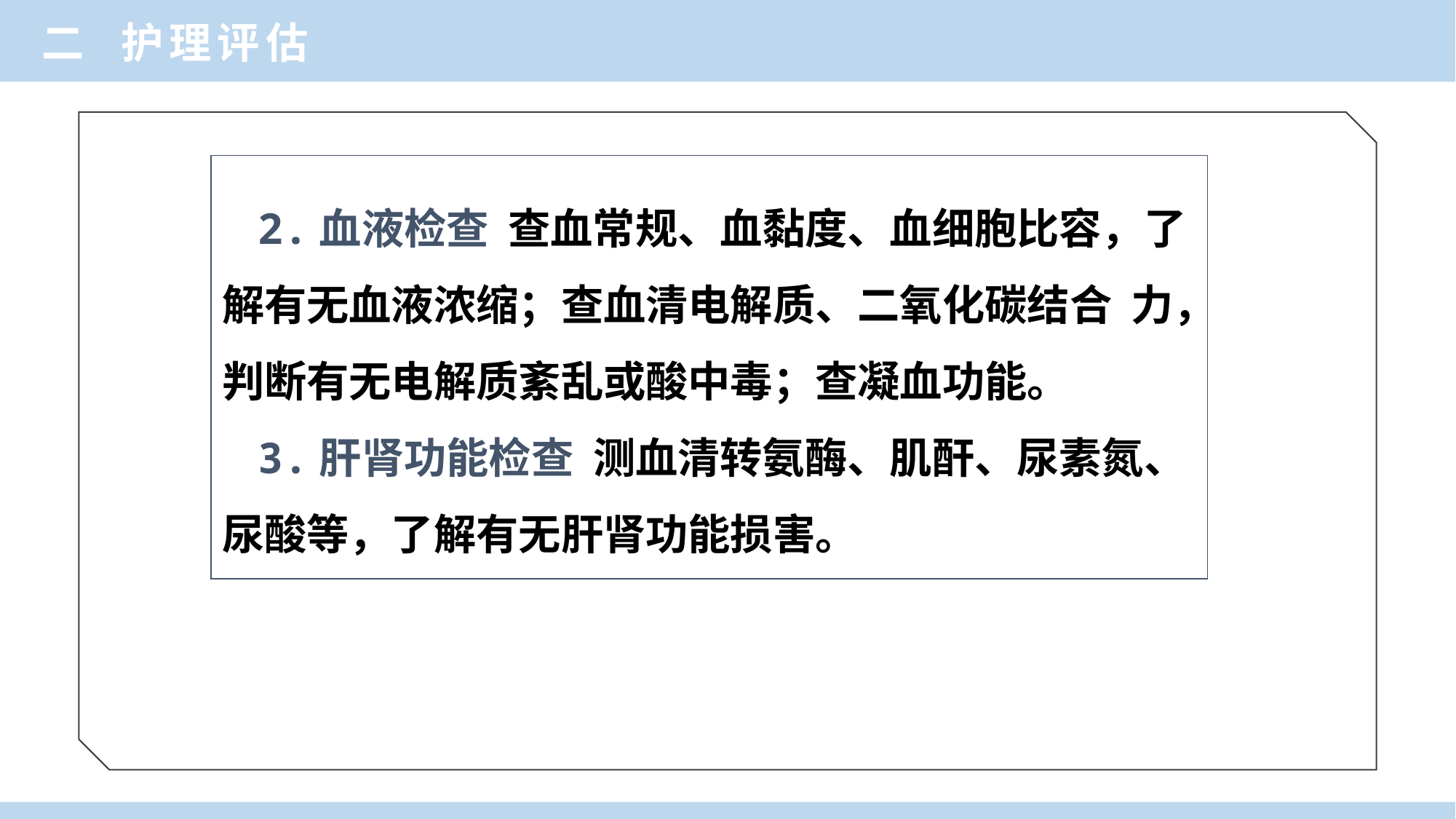

二  护理评估

2.血液检查  查血常规、血黏度、血细胞比容，了解有无血液浓缩；查血清电解质、二氧化碳结合  力，判断有无电解质紊乱或酸中毒；查凝血功能。
3.肝肾功能检查  测血清转氨酶、肌酐、尿素氮、尿酸等，了解有无肝肾功能损害。